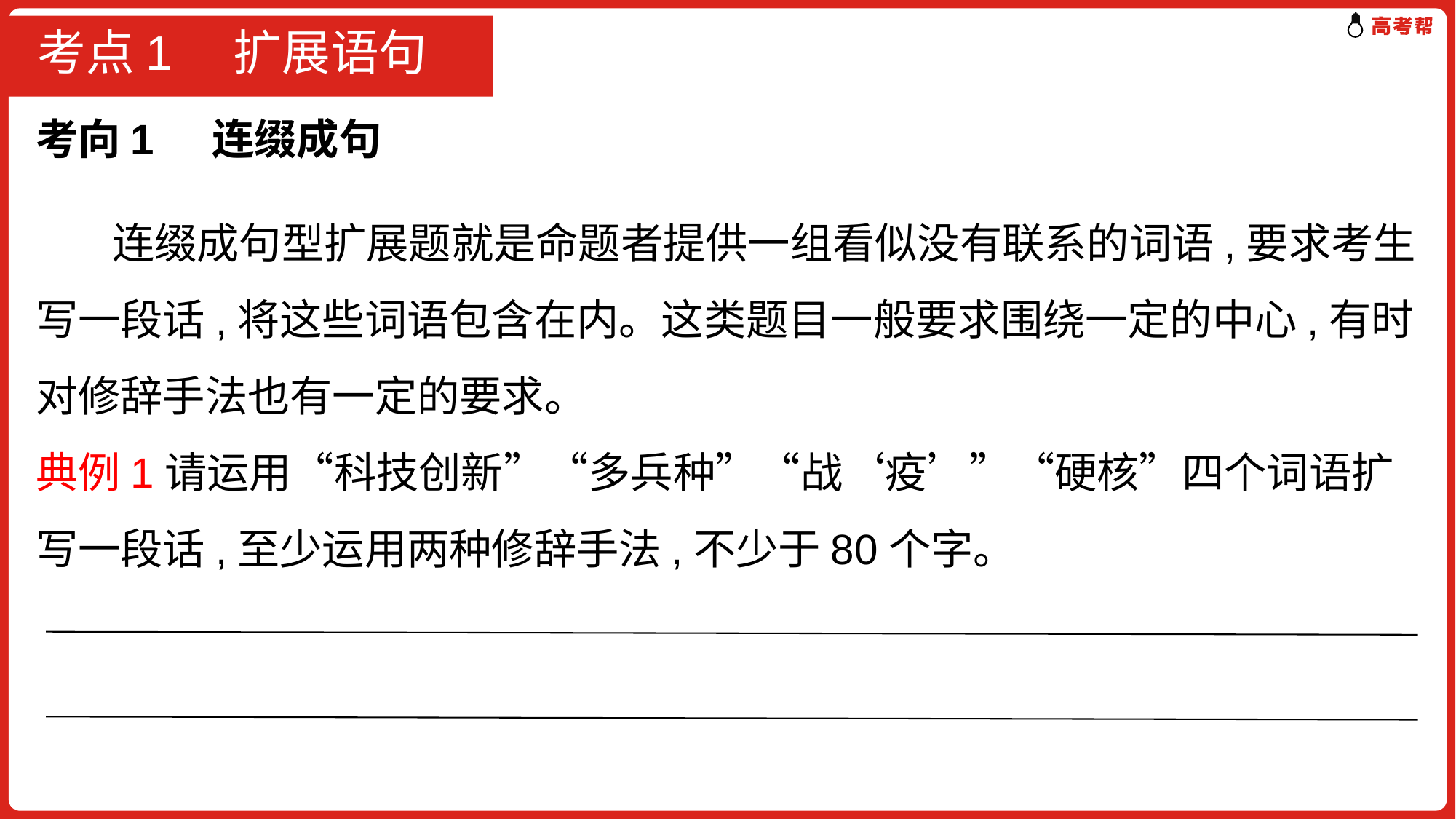

# 考点1　扩展语句
考向1    连缀成句
       连缀成句型扩展题就是命题者提供一组看似没有联系的词语,要求考生写一段话,将这些词语包含在内。这类题目一般要求围绕一定的中心,有时对修辞手法也有一定的要求。
典例1请运用“科技创新”“多兵种”“战‘疫’”“硬核”四个词语扩写一段话,至少运用两种修辞手法,不少于80个字。